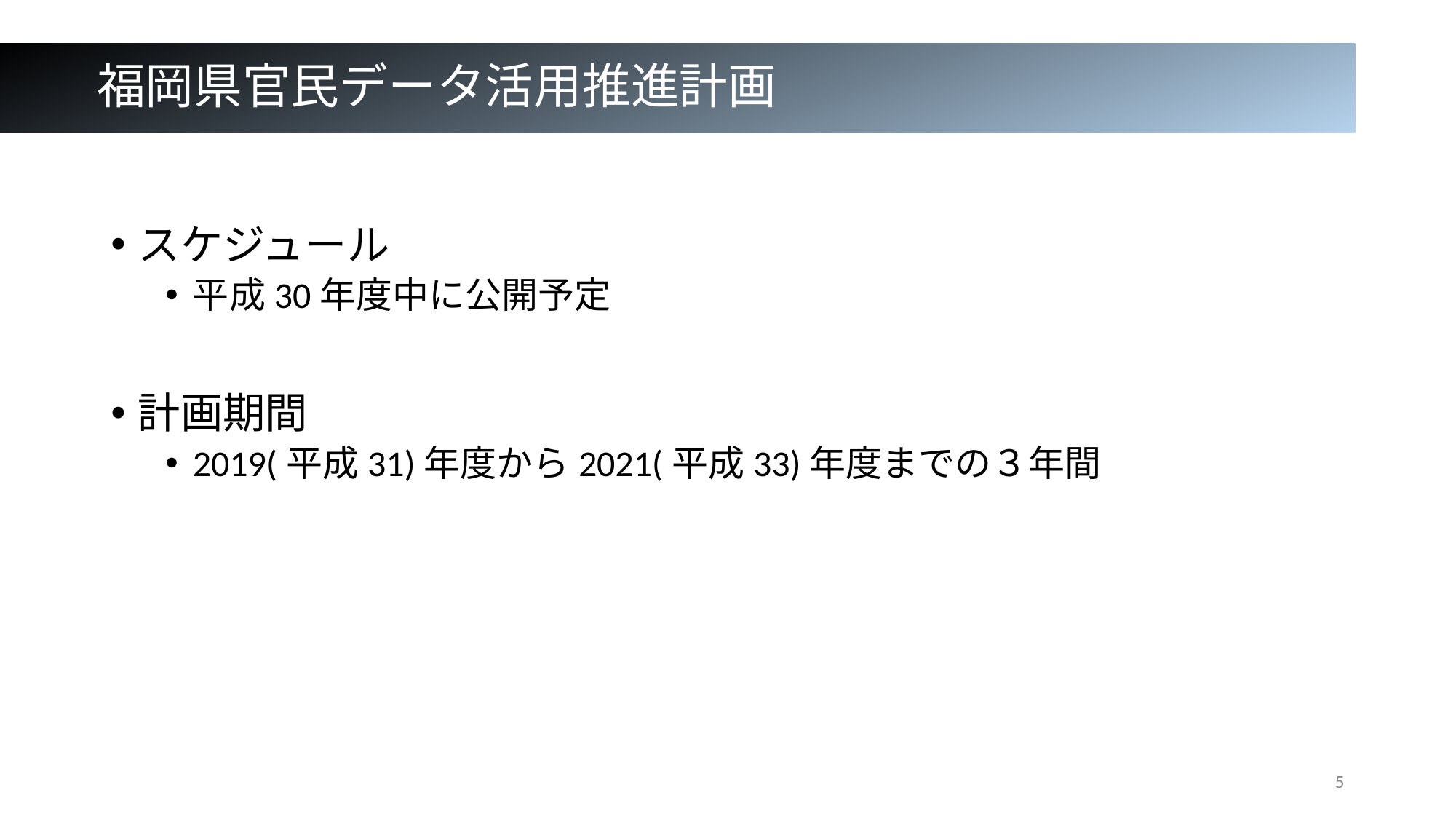

# 福岡県官民データ活用推進計画
スケジュール
平成30年度中に公開予定

計画期間
2019(平成31)年度から2021(平成33)年度までの３年間
5